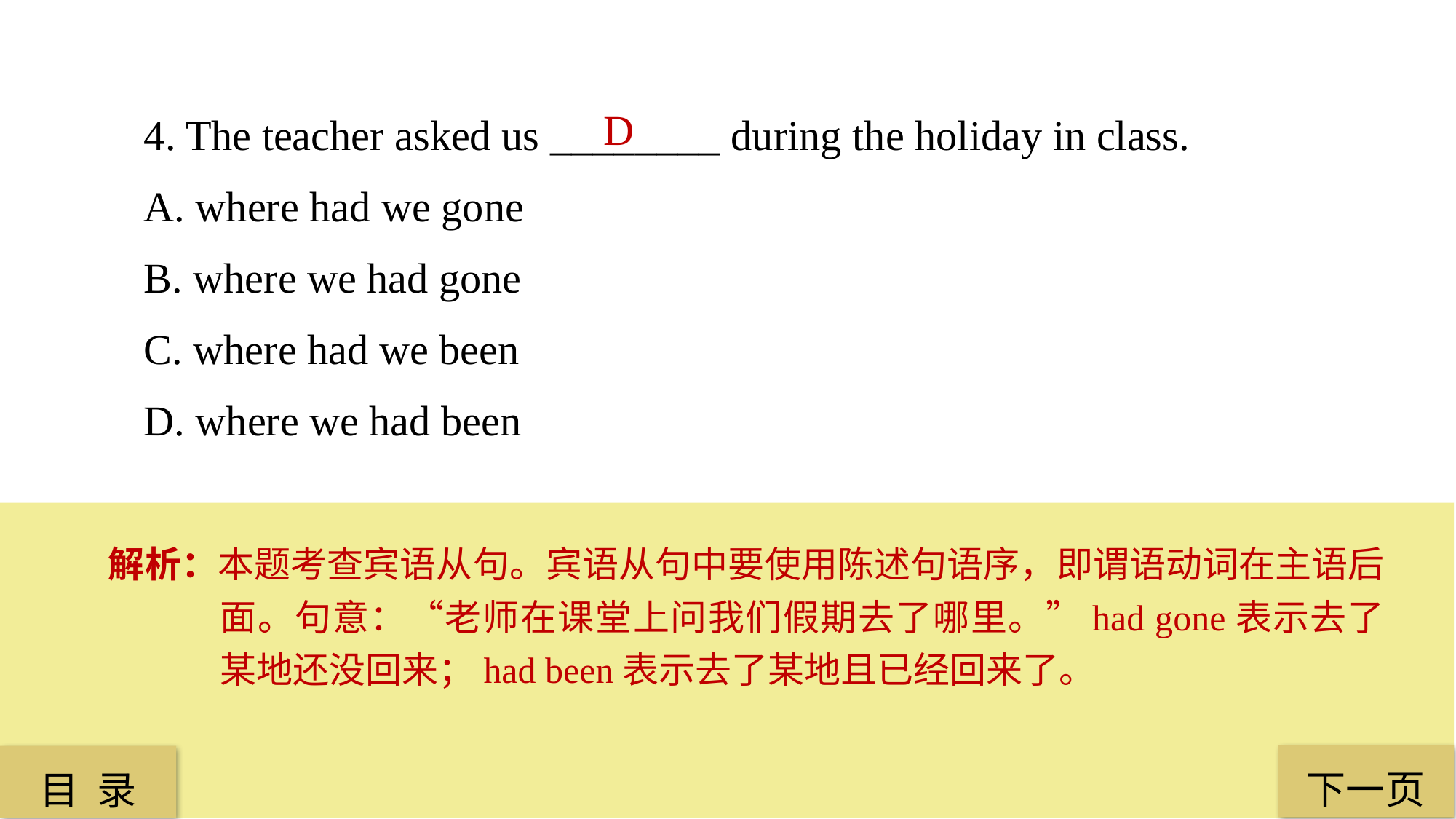

4. The teacher asked us ________ during the holiday in class.
A. where had we gone
B. where we had gone
C. where had we been
D. where we had been
D
解析：本题考查宾语从句。宾语从句中要使用陈述句语序，即谓语动词在主语后面。句意：“老师在课堂上问我们假期去了哪里。”had gone表示去了某地还没回来；had been表示去了某地且已经回来了。